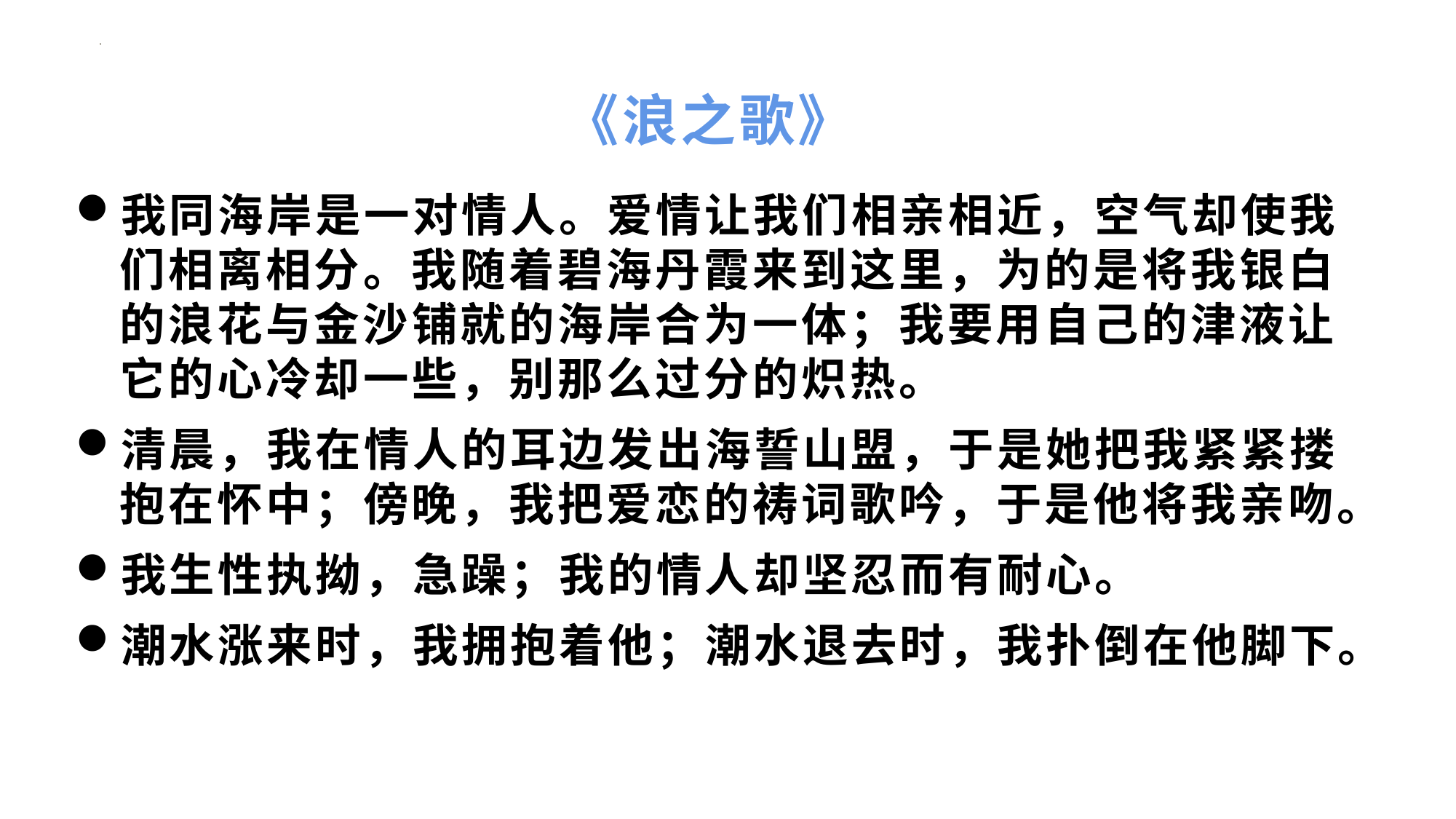

《浪之歌》
我同海岸是一对情人。爱情让我们相亲相近，空气却使我们相离相分。我随着碧海丹霞来到这里，为的是将我银白的浪花与金沙铺就的海岸合为一体；我要用自己的津液让它的心冷却一些，别那么过分的炽热。
清晨，我在情人的耳边发出海誓山盟，于是她把我紧紧搂抱在怀中；傍晚，我把爱恋的祷词歌吟，于是他将我亲吻。
我生性执拗，急躁；我的情人却坚忍而有耐心。
潮水涨来时，我拥抱着他；潮水退去时，我扑倒在他脚下。